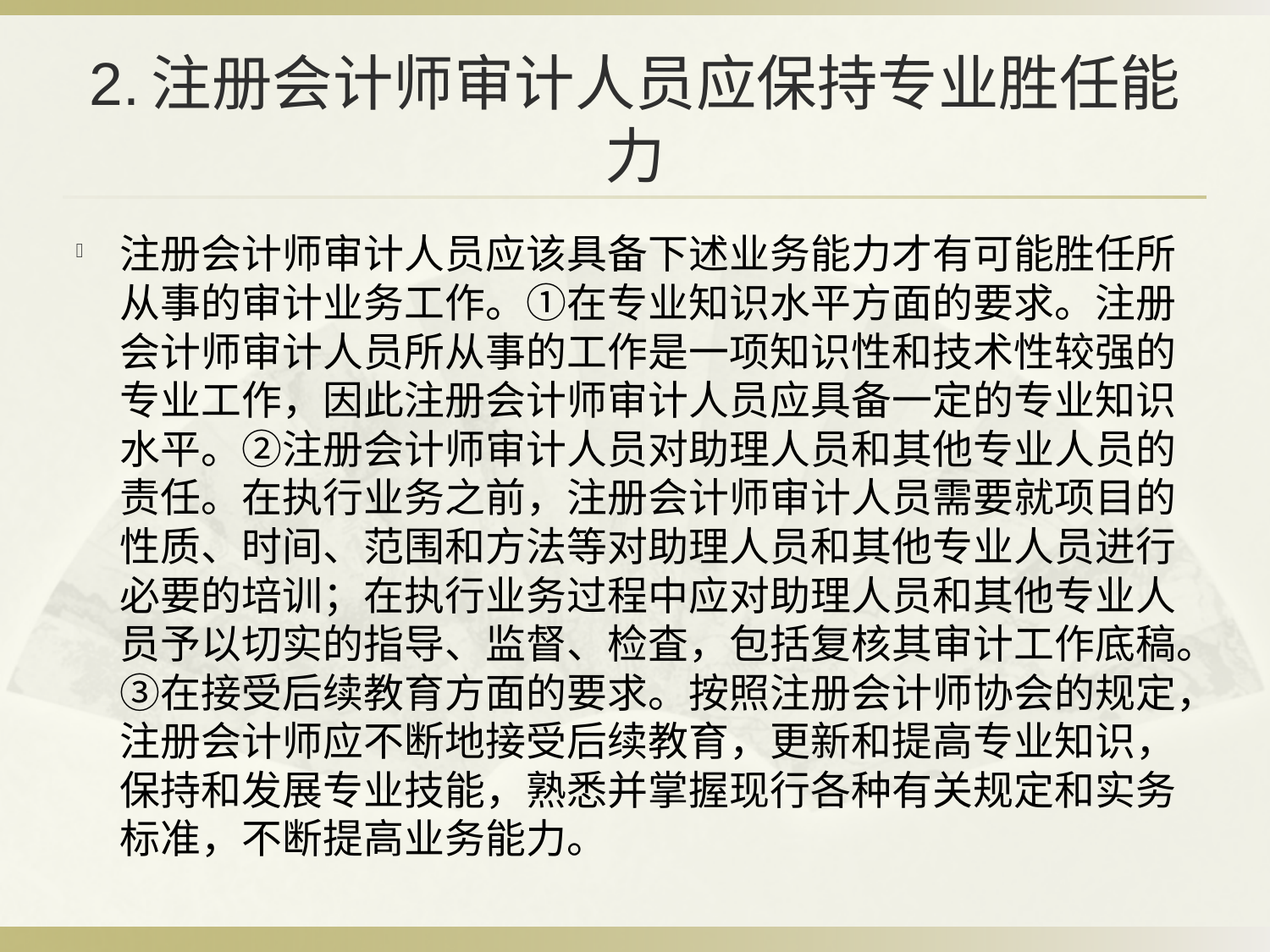

# 2.注册会计师审计人员应保持专业胜任能力
注册会计师审计人员应该具备下述业务能力才有可能胜任所从事的审计业务工作。①在专业知识水平方面的要求。注册会计师审计人员所从事的工作是一项知识性和技术性较强的专业工作，因此注册会计师审计人员应具备一定的专业知识水平。②注册会计师审计人员对助理人员和其他专业人员的责任。在执行业务之前，注册会计师审计人员需要就项目的性质、时间、范围和方法等对助理人员和其他专业人员进行必要的培训；在执行业务过程中应对助理人员和其他专业人员予以切实的指导、监督、检査，包括复核其审计工作底稿。③在接受后续教育方面的要求。按照注册会计师协会的规定，注册会计师应不断地接受后续教育，更新和提高专业知识，保持和发展专业技能，熟悉并掌握现行各种有关规定和实务标准，不断提高业务能力。